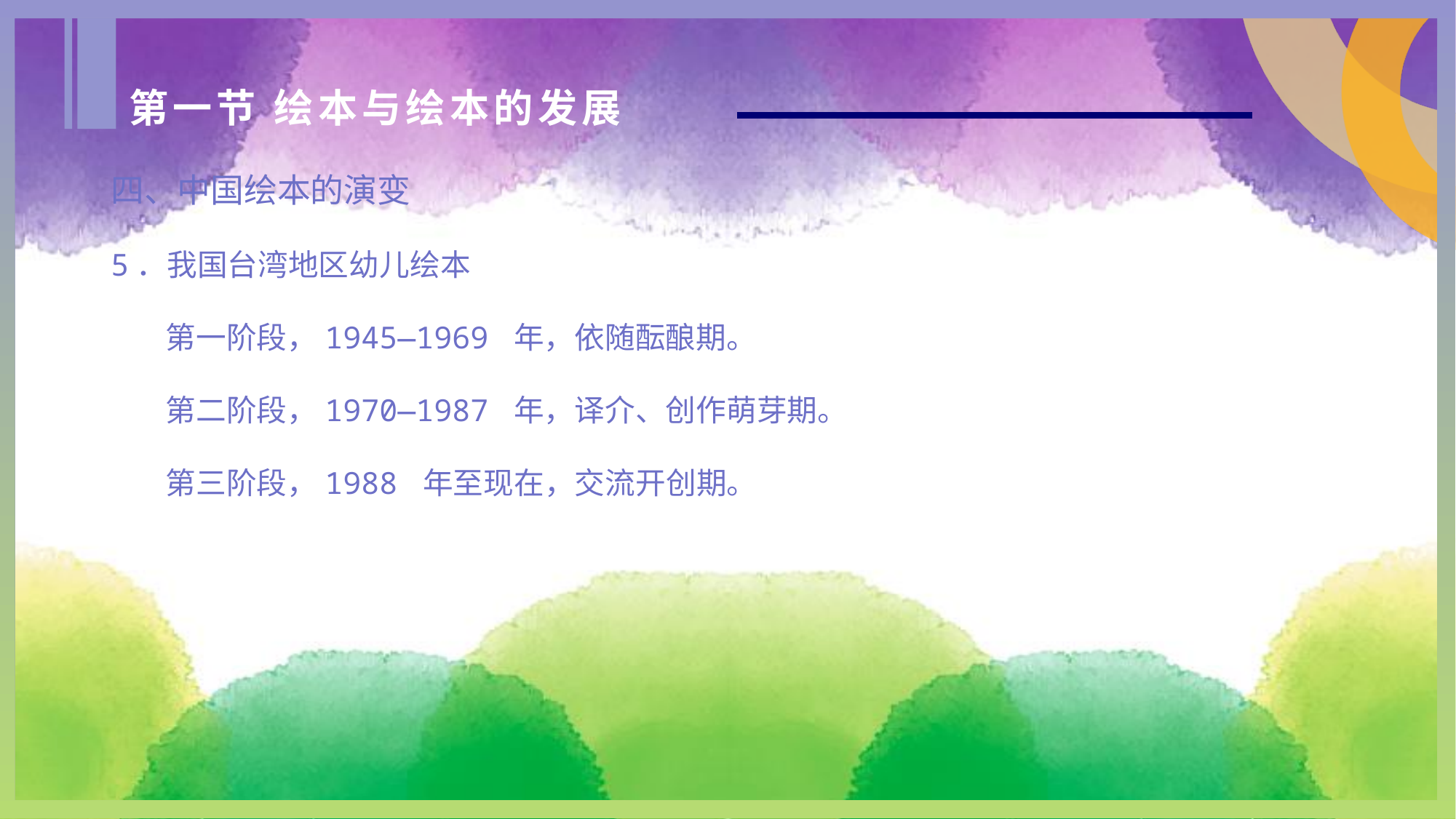

第一节 绘本与绘本的发展
四、中国绘本的演变

5．我国台湾地区幼儿绘本

第一阶段，1945—1969 年，依随酝酿期。

第二阶段，1970—1987 年，译介、创作萌芽期。

第三阶段，1988 年至现在，交流开创期。